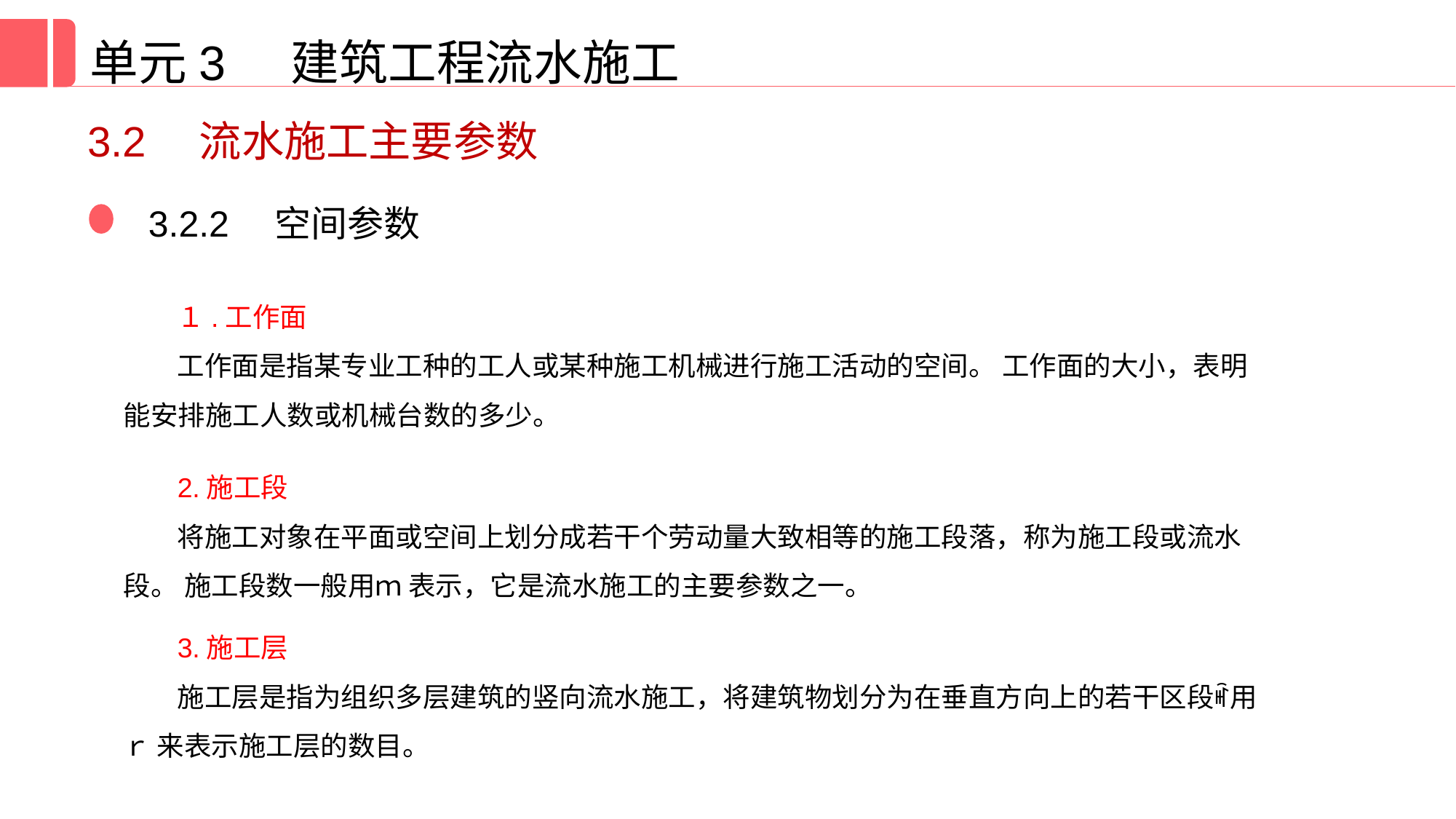

单元3    建筑工程流水施工

3.2　流水施工主要参数
3.2.2　空间参数

１.工作面
工作面是指某专业工种的工人或某种施工机械进行施工活动的空间。 工作面的大小，表明能安排施工人数或机械台数的多少。
2.施工段
将施工对象在平面或空间上划分成若干个劳动量大致相等的施工段落，称为施工段或流水段。 施工段数一般用ｍ 表示，它是流水施工的主要参数之一。

3.施工层
施工层是指为组织多层建筑的竖向流水施工，将建筑物划分为在垂直方向上的若干区段ꎬ用ｒ 来表示施工层的数目。